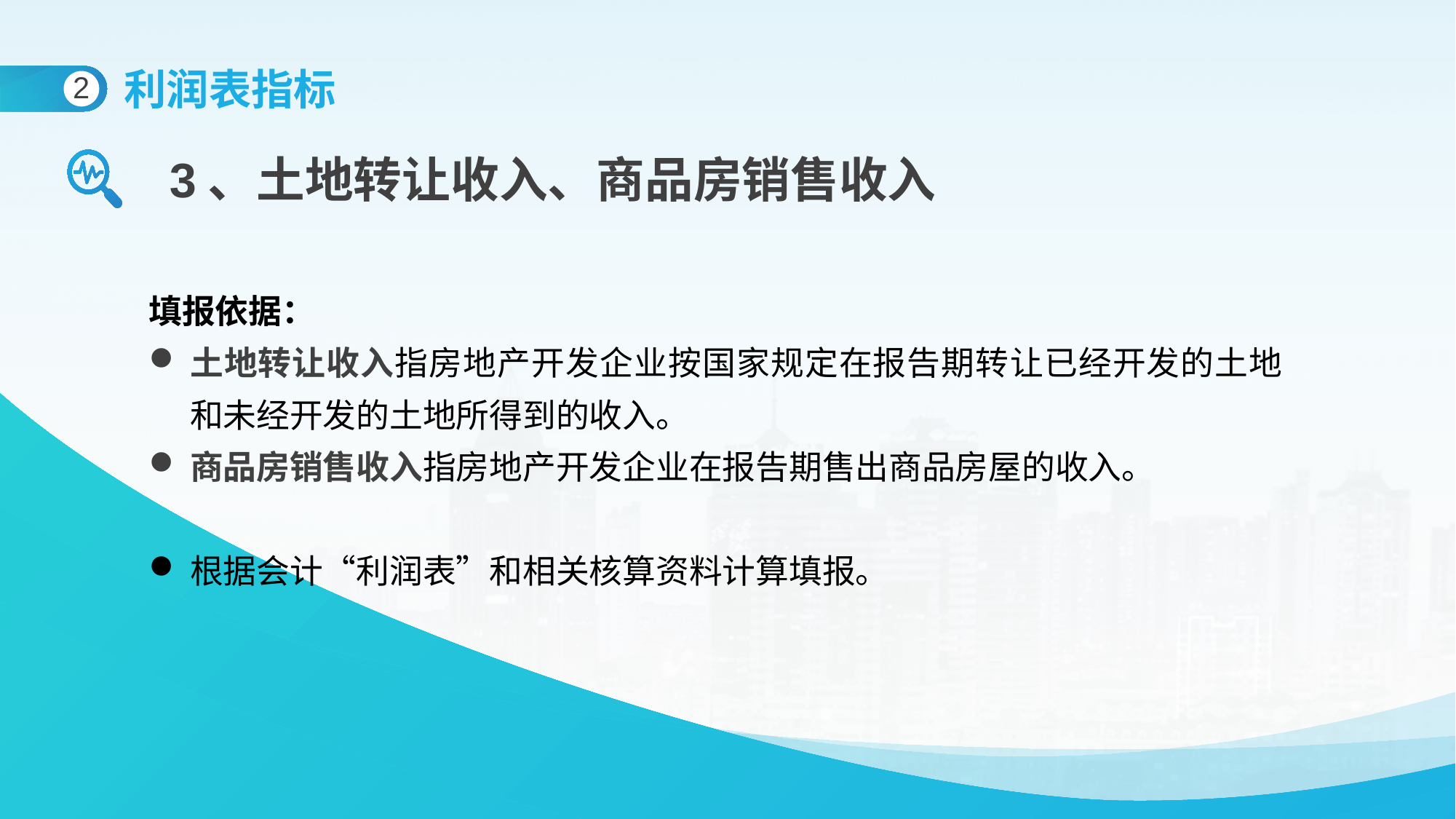

利润表指标
2
3、土地转让收入、商品房销售收入

填报依据：
土地转让收入指房地产开发企业按国家规定在报告期转让已经开发的土地和未经开发的土地所得到的收入。
商品房销售收入指房地产开发企业在报告期售出商品房屋的收入。

根据会计“利润表”和相关核算资料计算填报。